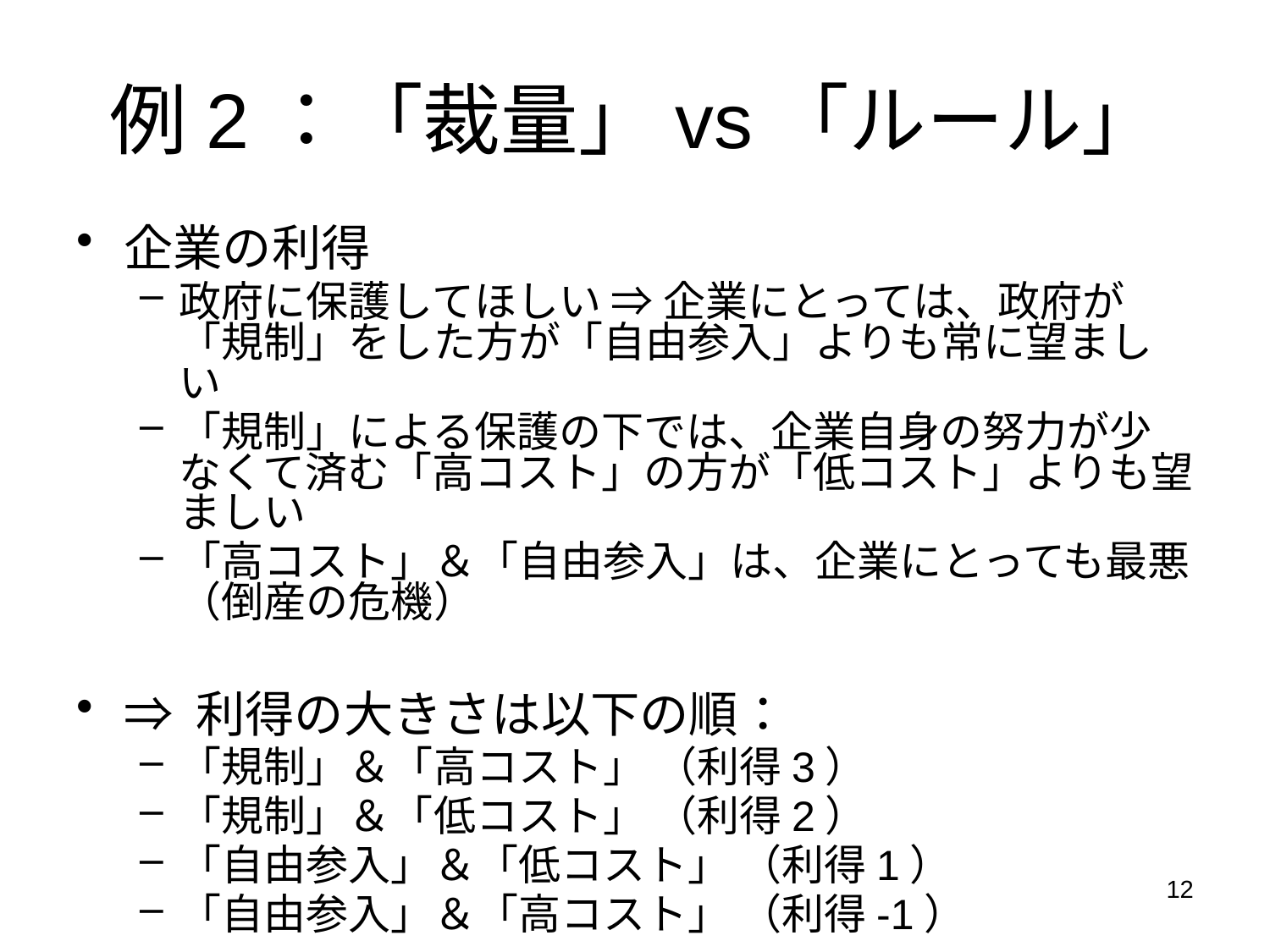

例2：「裁量」vs「ルール」
企業の利得
政府に保護してほしい ⇒ 企業にとっては、政府が「規制」をした方が「自由参入」よりも常に望ましい
「規制」による保護の下では、企業自身の努力が少なくて済む「高コスト」の方が「低コスト」よりも望ましい
「高コスト」＆「自由参入」は、企業にとっても最悪（倒産の危機）

⇒ 利得の大きさは以下の順：
「規制」＆「高コスト」 （利得3）
「規制」＆「低コスト」 （利得2）
「自由参入」＆「低コスト」 （利得1）
「自由参入」＆「高コスト」 （利得-1）
12